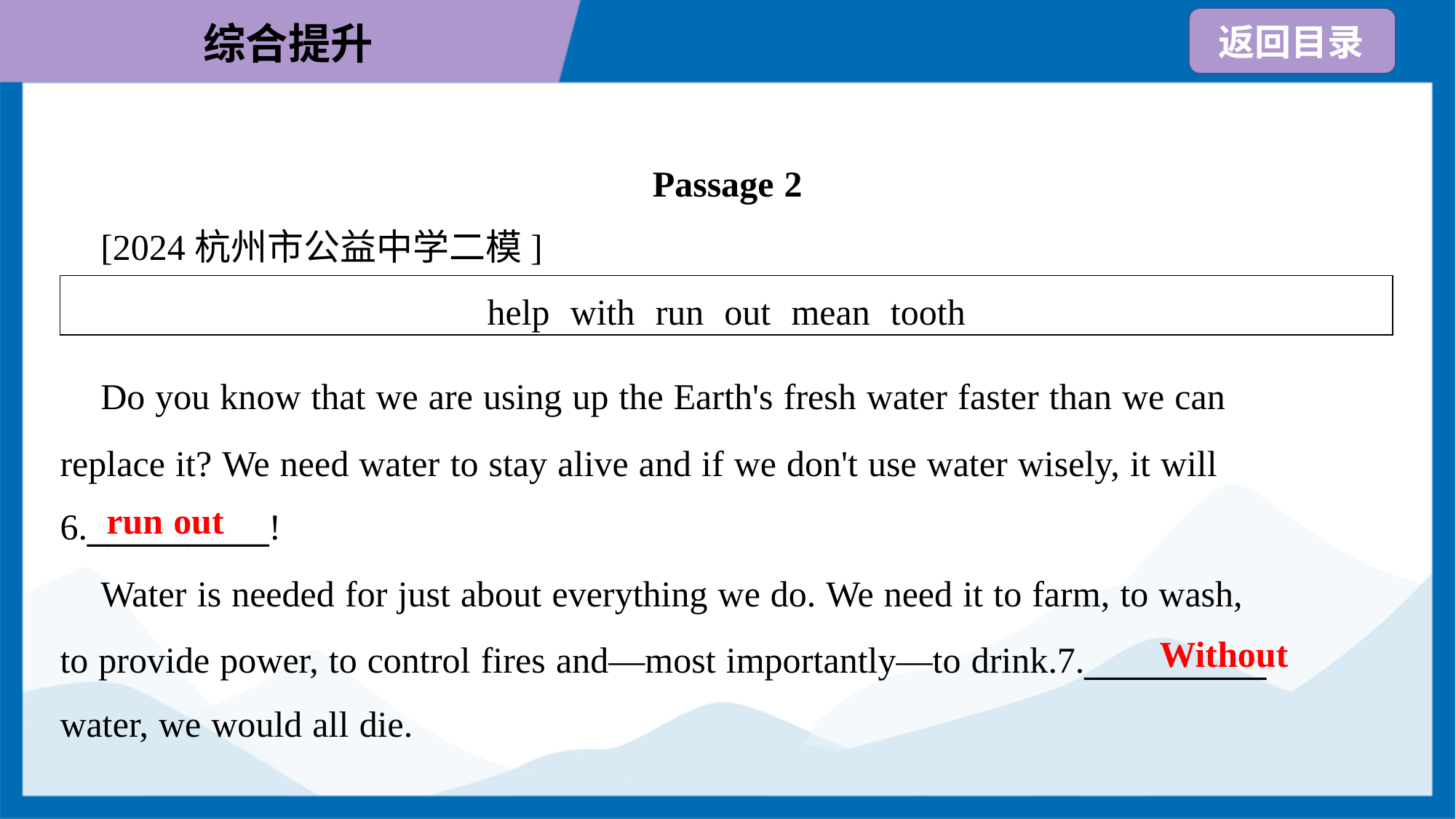

Passage 2
    [2024杭州市公益中学二模]
| help with run out mean tooth |
| --- |
    Do you know that we are using up the Earth's fresh water faster than we can
replace it? We need water to stay alive and if we don't use water wisely, it will
6._________!
run out
    Water is needed for just about everything we do. We need it to farm, to wash,
to provide power, to control fires and—most importantly—to drink.7._________
water, we would all die.
Without